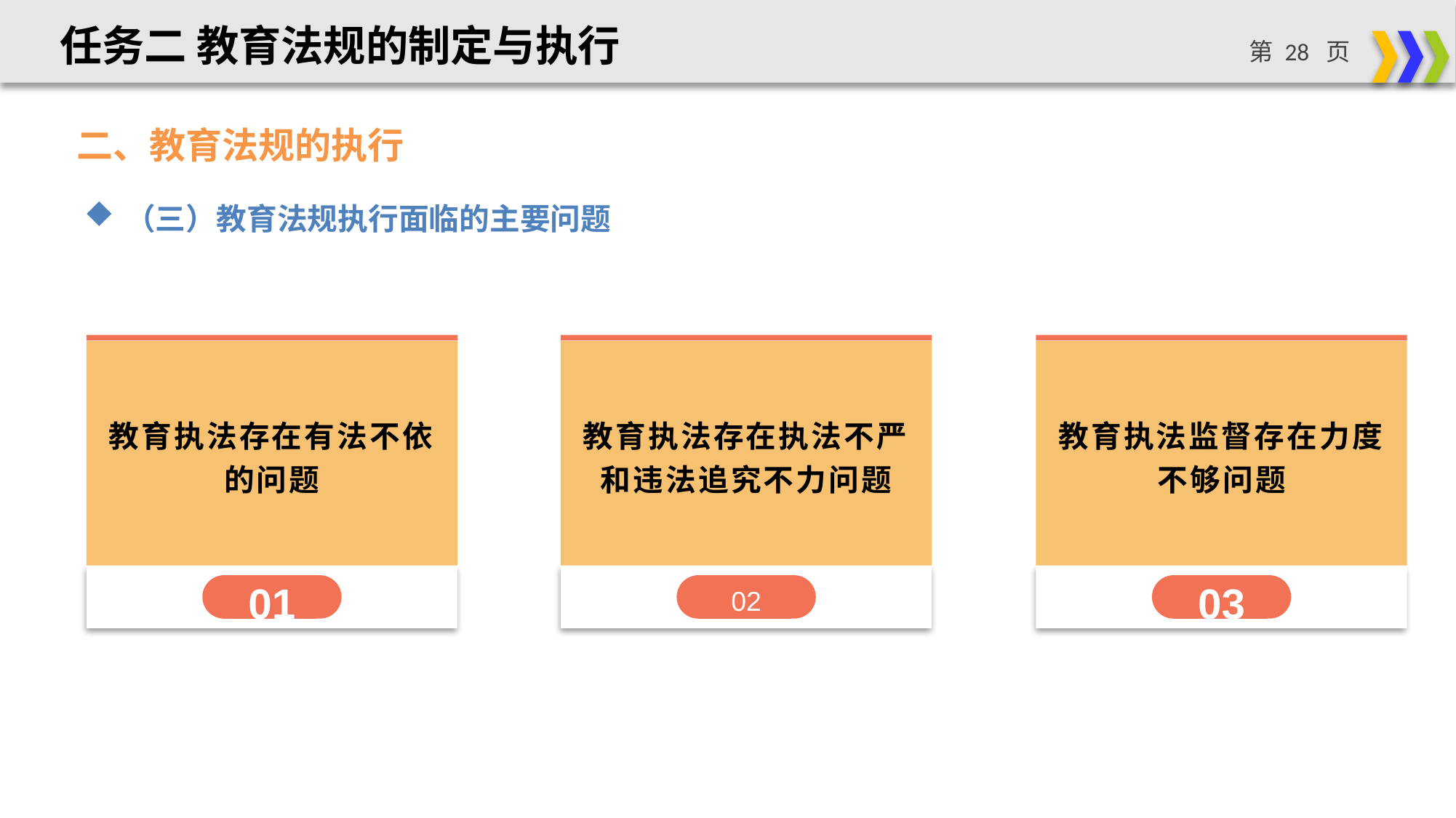

任务二 教育法规的制定与执行
二、教育法规的执行
（三）教育法规执行面临的主要问题

教育执法存在有法不依的问题

01

教育执法存在执法不严和违法追究不力问题

02

教育执法监督存在力度不够问题

03